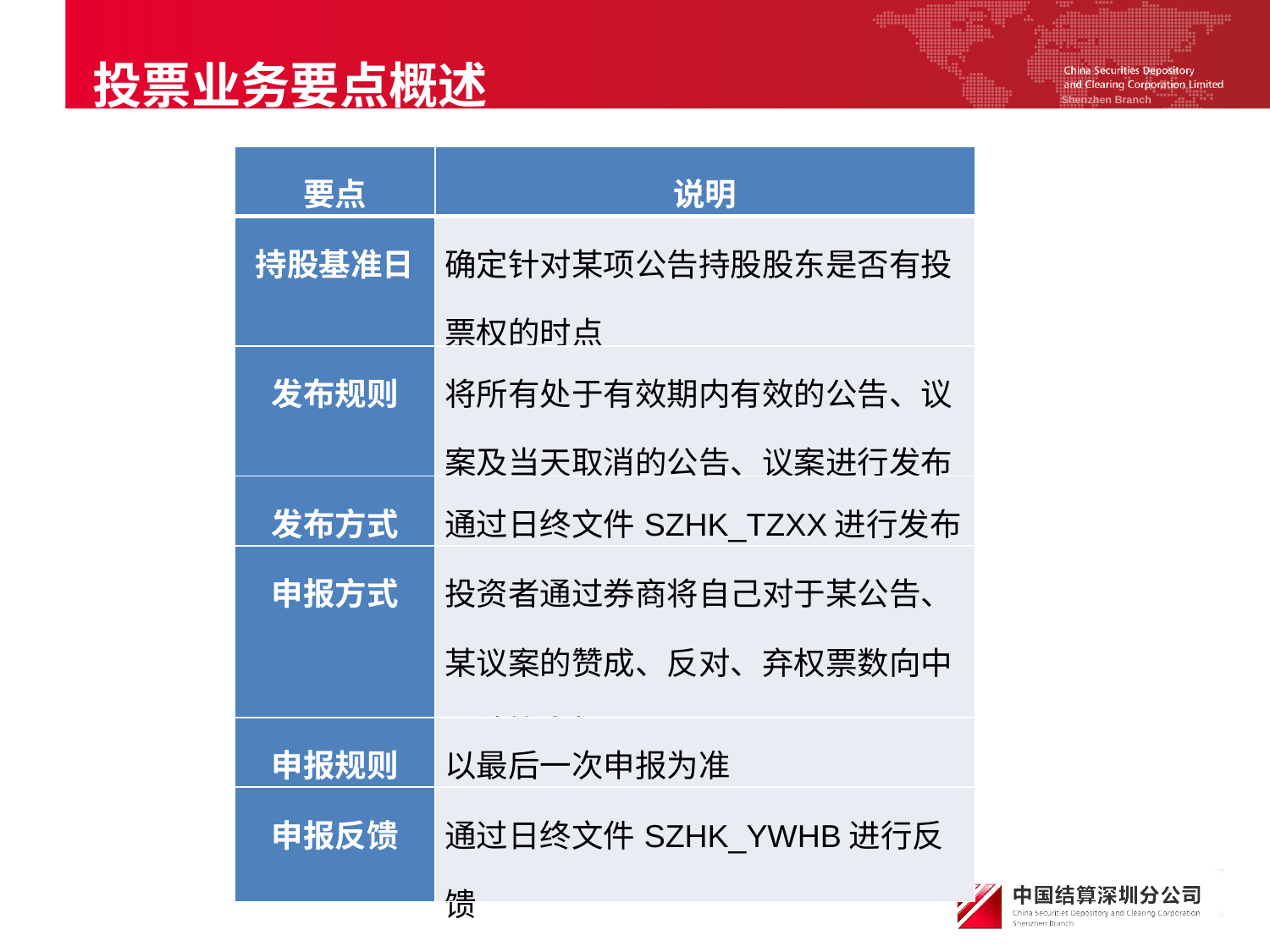

投票业务要点概述
| 要点 | 说明 |
| --- | --- |
| 持股基准日 | 确定针对某项公告持股股东是否有投票权的时点 |
| 发布规则 | 将所有处于有效期内有效的公告、议案及当天取消的公告、议案进行发布 |
| 发布方式 | 通过日终文件SZHK\_TZXX进行发布 |
| 申报方式 | 投资者通过券商将自己对于某公告、某议案的赞成、反对、弃权票数向中国结算申报 |
| 申报规则 | 以最后一次申报为准 |
| 申报反馈 | 通过日终文件SZHK\_YWHB进行反馈 |